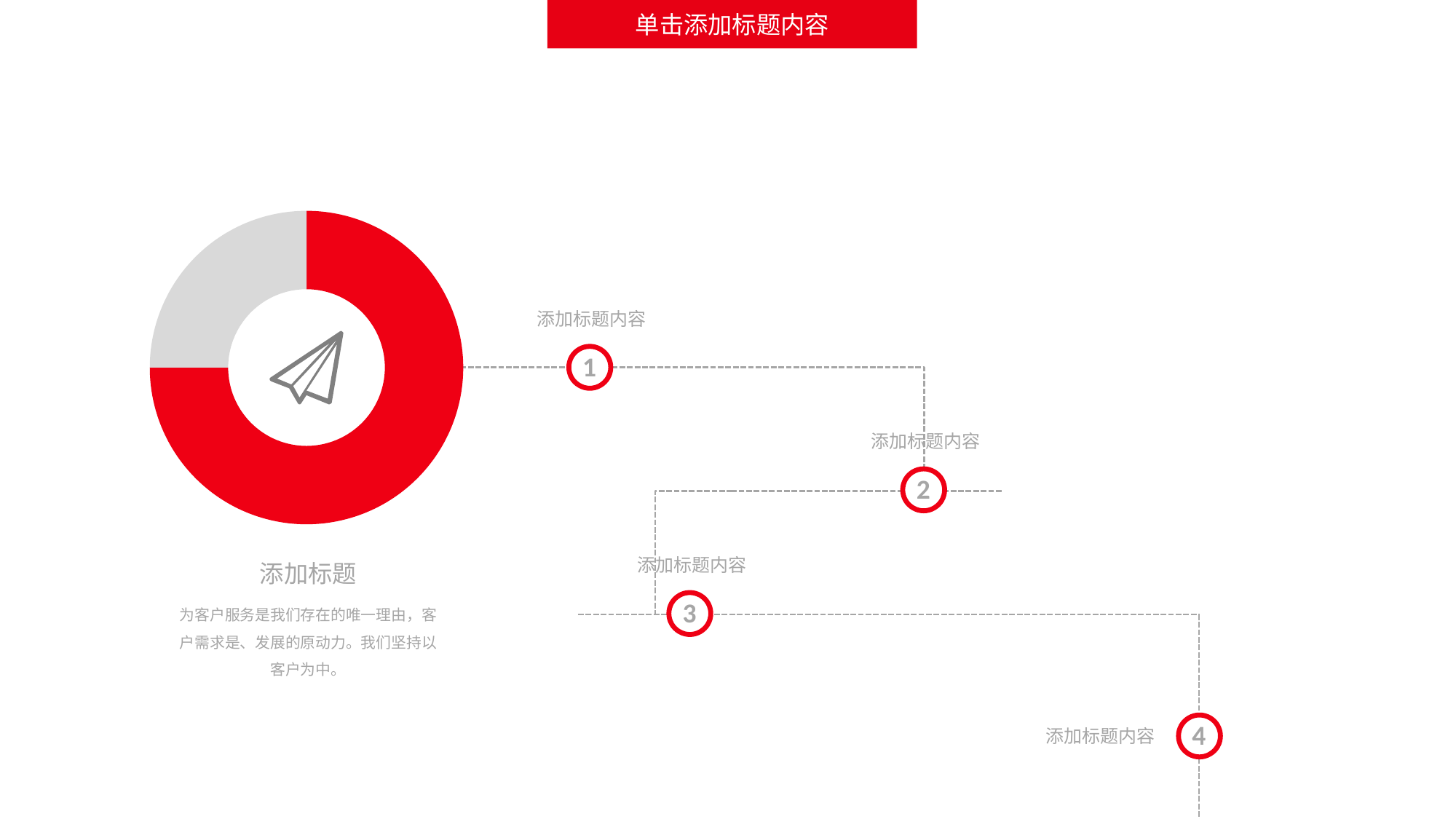

单击添加标题内容

### Chart

| Category | Sales |
|---|---|
| 1st Qtr | 75.0 |
| 2nd Qtr | 25.0 |
添加标题内容

1

添加标题内容
2

添加标题
为客户服务是我们存在的唯一理由，客户需求是、发展的原动力。我们坚持以客户为中。
添加标题内容
3

4

添加标题内容